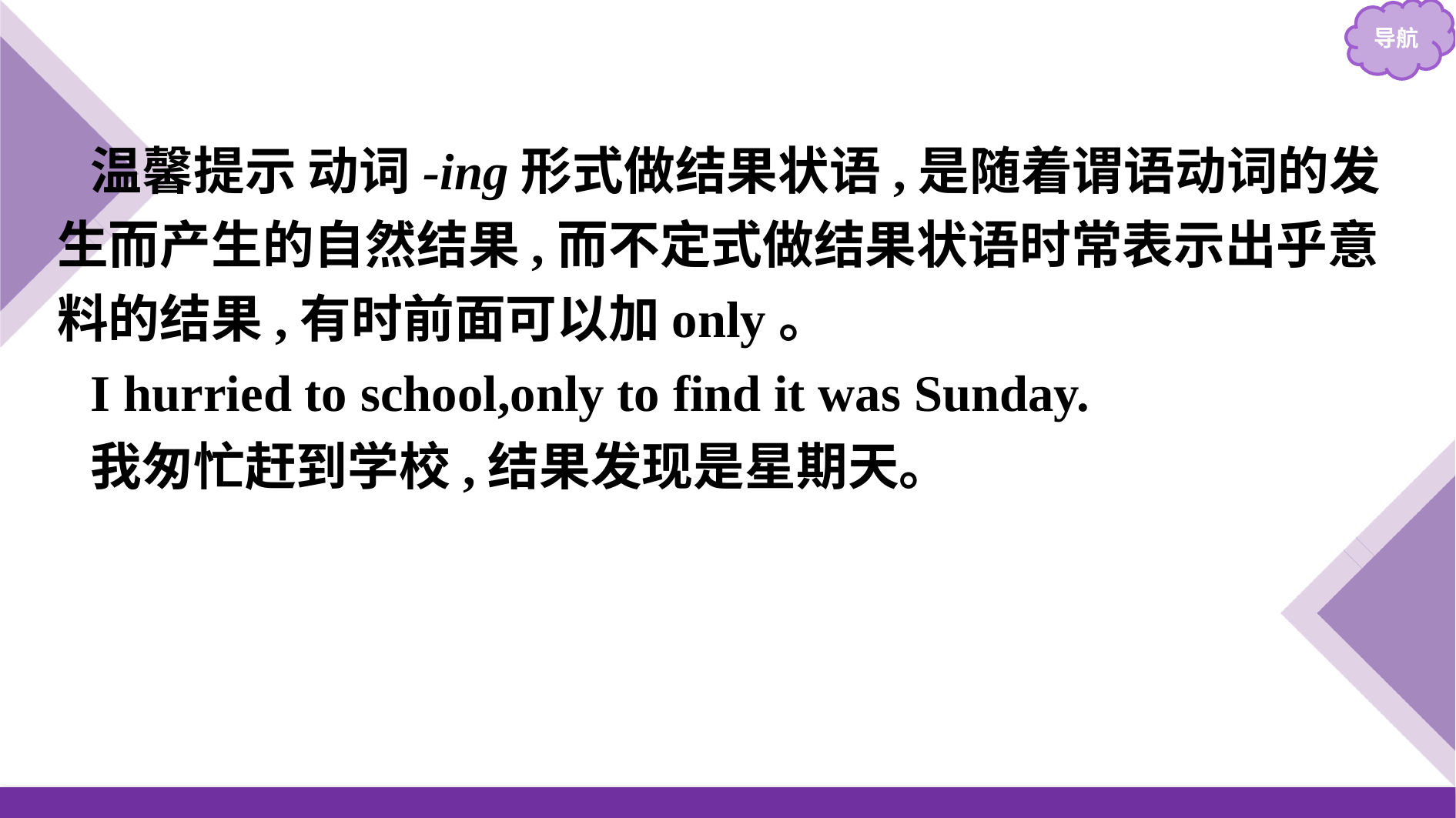

温馨提示 动词-ing形式做结果状语,是随着谓语动词的发生而产生的自然结果,而不定式做结果状语时常表示出乎意料的结果,有时前面可以加only。
I hurried to school,only to find it was Sunday.
我匆忙赶到学校,结果发现是星期天。